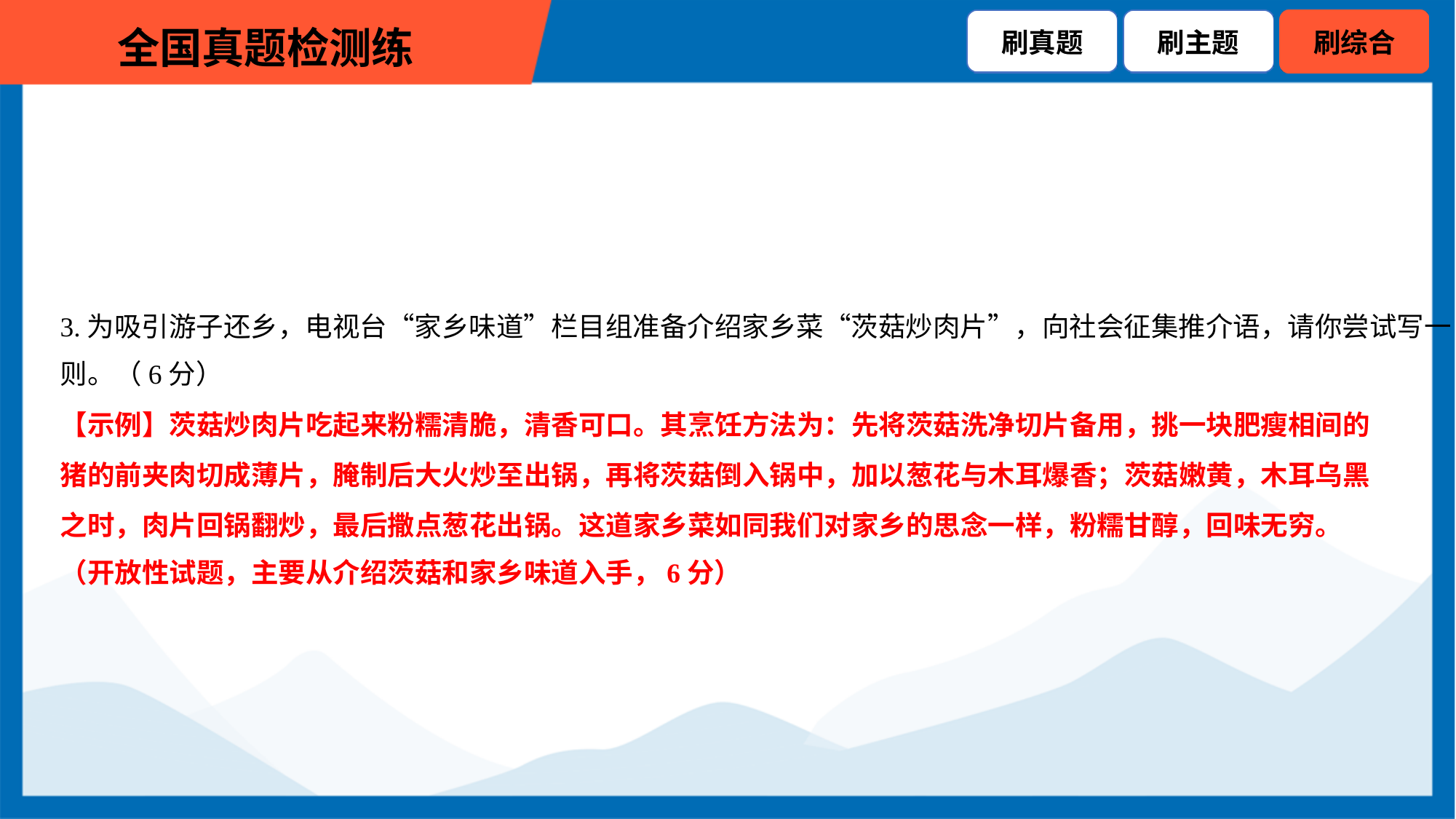

3.为吸引游子还乡，电视台“家乡味道”栏目组准备介绍家乡菜“茨菇炒肉片”，向社会征集推介语，请你尝试写一
则。（6分）
【示例】茨菇炒肉片吃起来粉糯清脆，清香可口。其烹饪方法为：先将茨菇洗净切片备用，挑一块肥瘦相间的
猪的前夹肉切成薄片，腌制后大火炒至出锅，再将茨菇倒入锅中，加以葱花与木耳爆香；茨菇嫩黄，木耳乌黑
之时，肉片回锅翻炒，最后撒点葱花出锅。这道家乡菜如同我们对家乡的思念一样，粉糯甘醇，回味无穷。
（开放性试题，主要从介绍茨菇和家乡味道入手，6分）